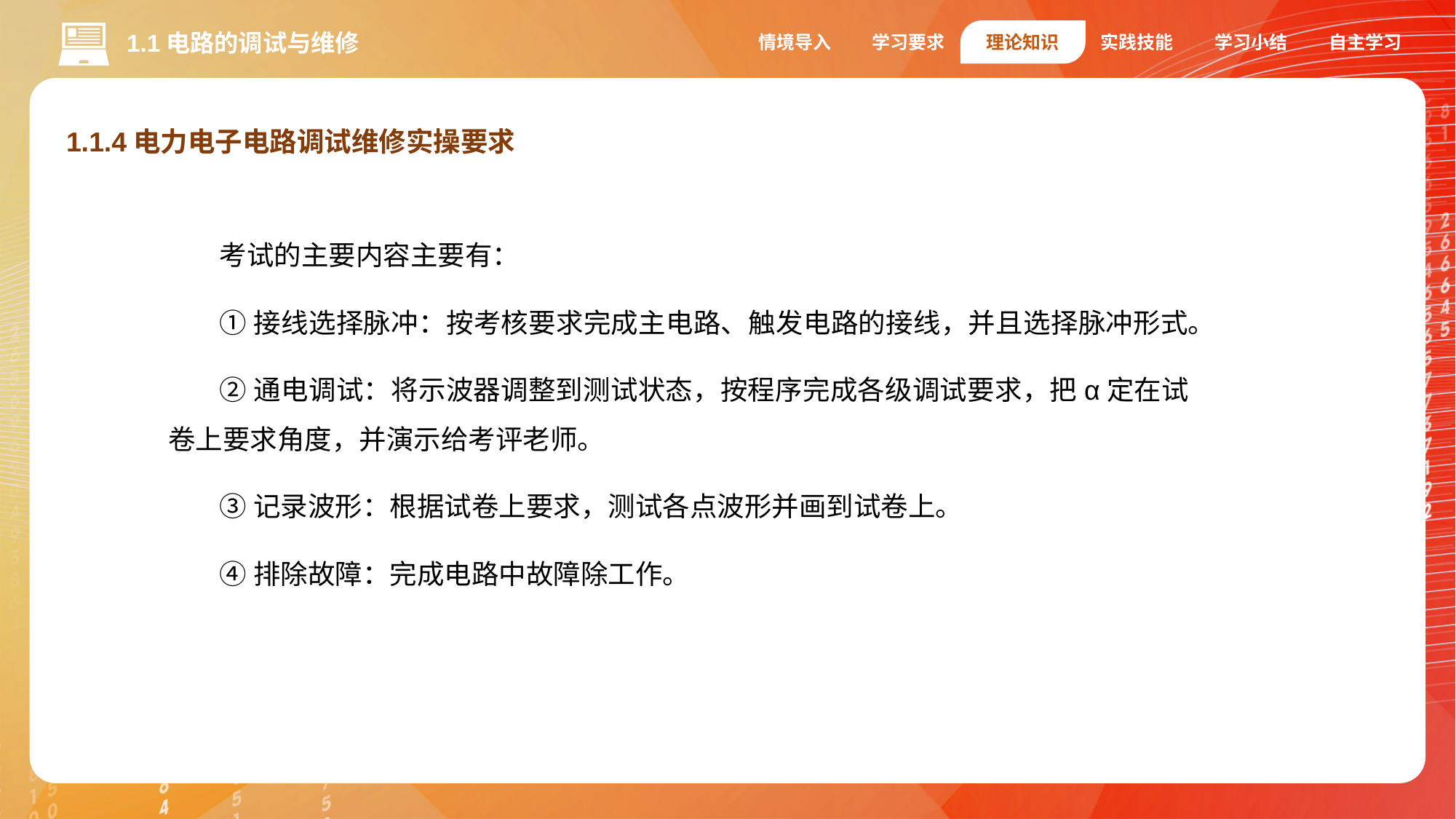

情境导入
学习要求
理论知识
实践技能
学习小结
自主学习
1.1电路的调试与维修

1.1.4电力电子电路调试维修实操要求
1.编码器
考试的主要内容主要有：
①接线选择脉冲：按考核要求完成主电路、触发电路的接线，并且选择脉冲形式。
②通电调试：将示波器调整到测试状态，按程序完成各级调试要求，把α定在试卷上要求角度，并演示给考评老师。
③记录波形：根据试卷上要求，测试各点波形并画到试卷上。
④排除故障：完成电路中故障除工作。